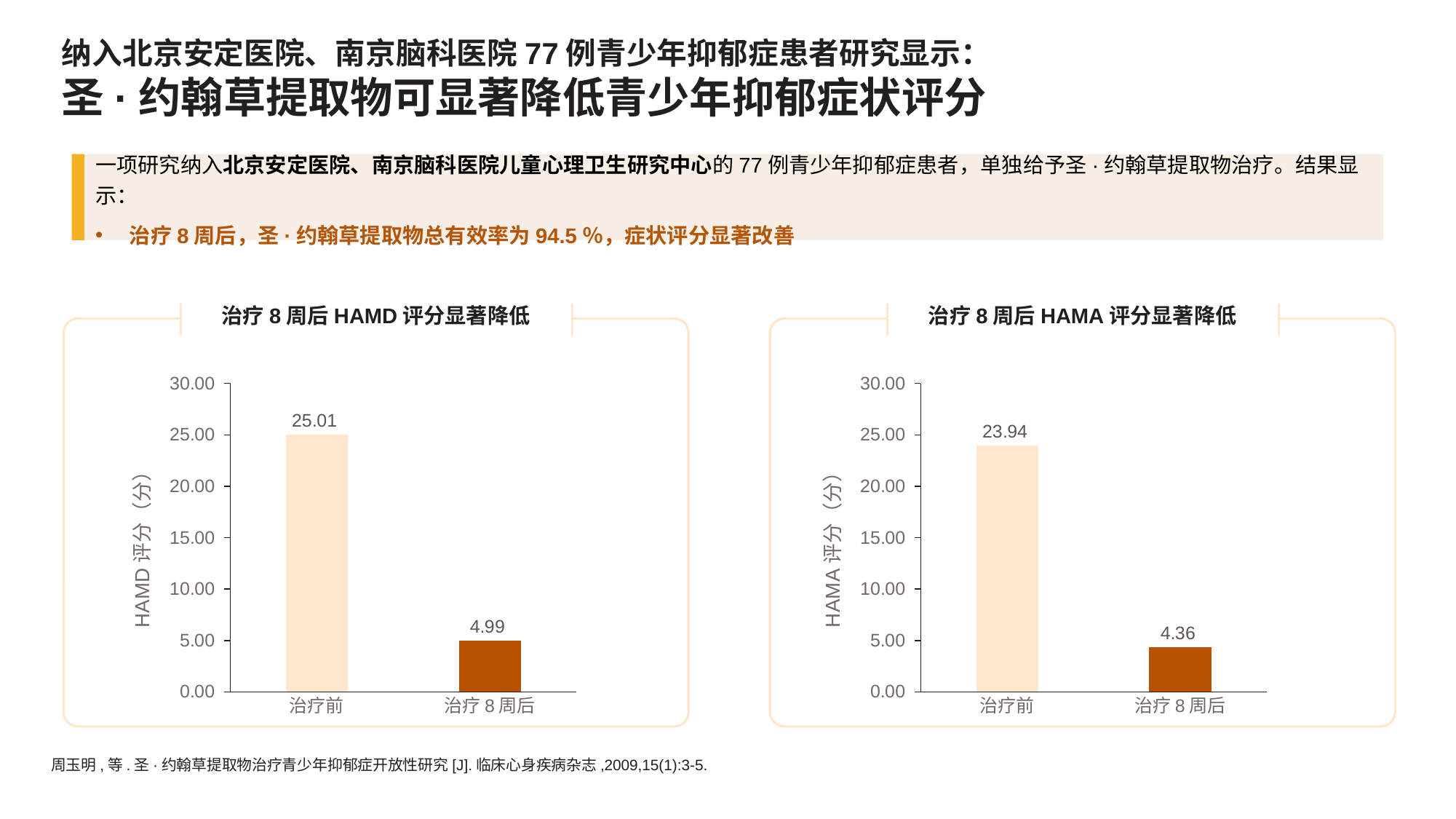

# 纳入北京安定医院、南京脑科医院77例青少年抑郁症患者研究显示： 圣·约翰草提取物可显著降低青少年抑郁症状评分

一项研究纳入北京安定医院、南京脑科医院儿童心理卫生研究中心的77例青少年抑郁症患者，单独给予圣·约翰草提取物治疗。结果显示：
治疗8周后，圣·约翰草提取物总有效率为94.5％，症状评分显著改善
治疗8周后HAMD评分显著降低
治疗8周后HAMA评分显著降低

### Chart

| Category | 圣·约翰草提取物组 |
|---|---|
| 治疗前 | 25.01 |
| 治疗8周后 | 4.99 |

### Chart

| Category | 圣·约翰草提取物组 |
|---|---|
| 治疗前 | 23.94 |
| 治疗8周后 | 4.36 |
周玉明,等.圣·约翰草提取物治疗青少年抑郁症开放性研究[J].临床心身疾病杂志,2009,15(1):3-5.